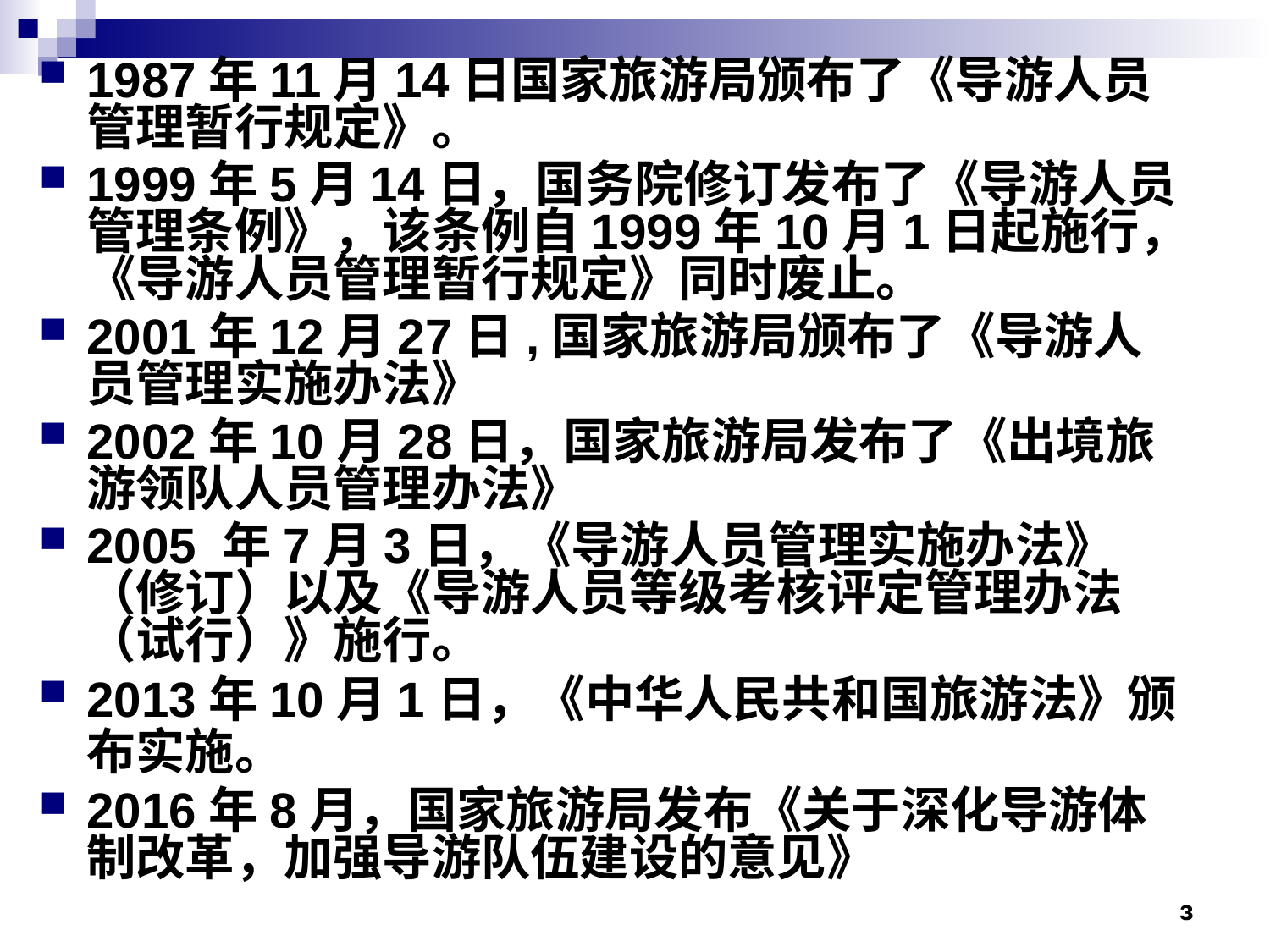

1987年11月14日国家旅游局颁布了《导游人员管理暂行规定》。
1999年5月14日，国务院修订发布了《导游人员管理条例》，该条例自1999年10月1日起施行，《导游人员管理暂行规定》同时废止。
2001年12月27日,国家旅游局颁布了《导游人员管理实施办法》
2002年10月28日，国家旅游局发布了《出境旅游领队人员管理办法》
2005 年7月3日，《导游人员管理实施办法》（修订）以及《导游人员等级考核评定管理办法（试行）》施行。
2013年10月1日，《中华人民共和国旅游法》颁布实施。
2016年8月，国家旅游局发布《关于深化导游体制改革，加强导游队伍建设的意见》
3